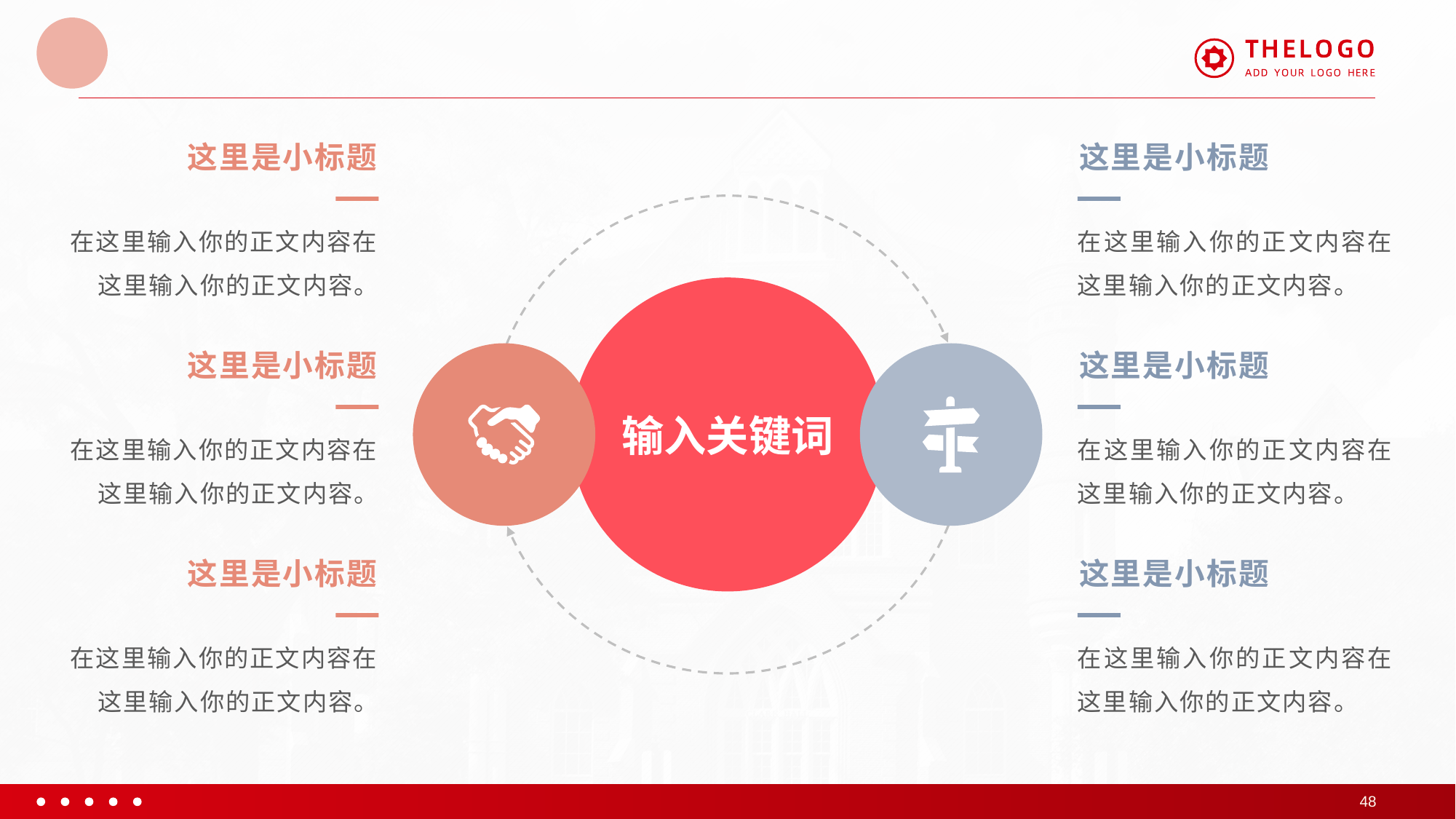

#
这里是小标题

在这里输入你的正文内容在这里输入你的正文内容。
这里是小标题

在这里输入你的正文内容在这里输入你的正文内容。

输入关键词
这里是小标题

在这里输入你的正文内容在这里输入你的正文内容。
这里是小标题

在这里输入你的正文内容在这里输入你的正文内容。

这里是小标题

在这里输入你的正文内容在这里输入你的正文内容。
这里是小标题

在这里输入你的正文内容在这里输入你的正文内容。
48